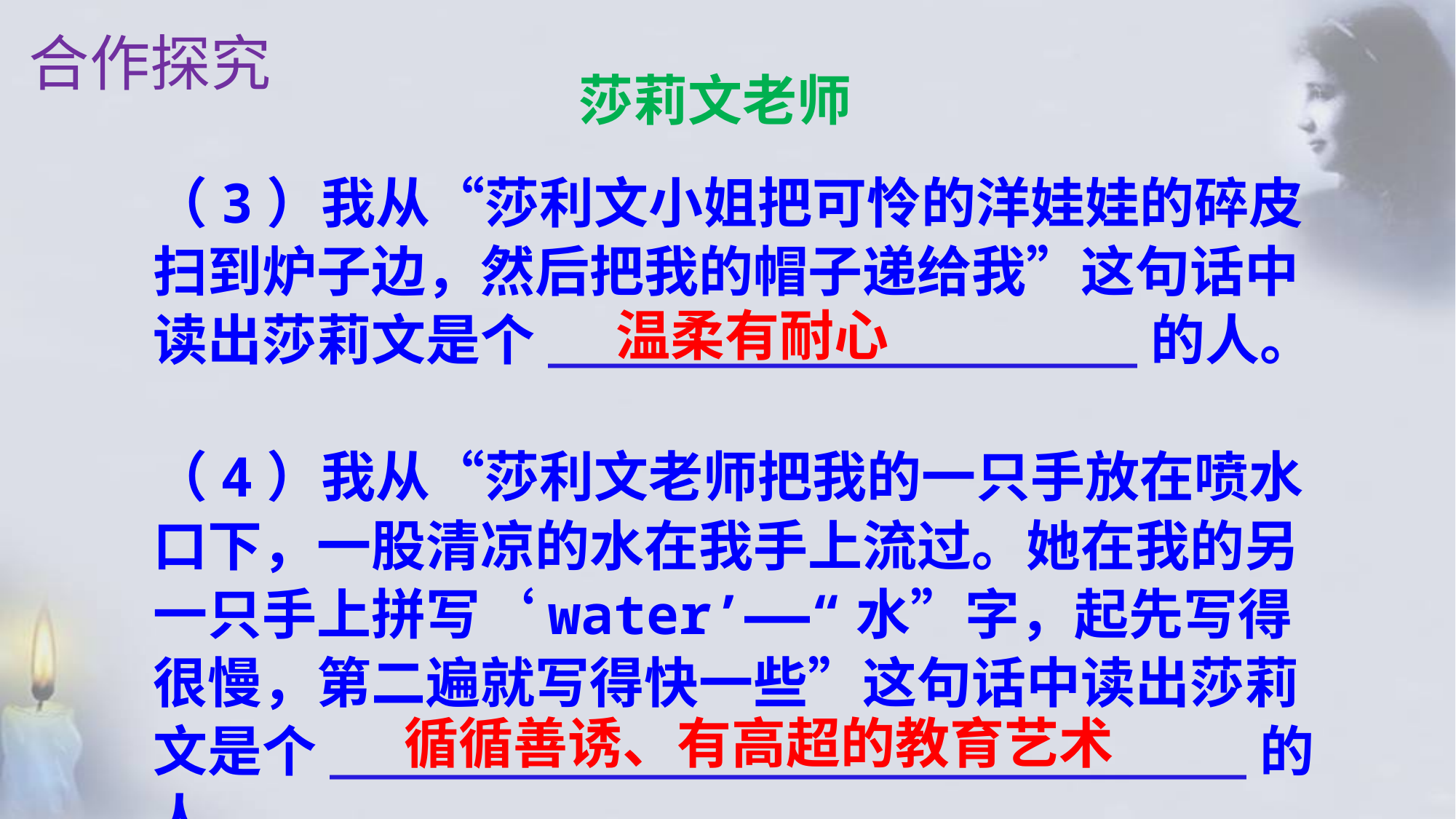

合作探究
莎莉文老师
（3）我从“莎利文小姐把可怜的洋娃娃的碎皮扫到炉子边，然后把我的帽子递给我”这句话中读出莎莉文是个__________________的人。

（4）我从“莎利文老师把我的一只手放在喷水口下，一股清凉的水在我手上流过。她在我的另一只手上拼写‘water’——“水”字，起先写得很慢，第二遍就写得快一些”这句话中读出莎莉文是个____________________________的人。
温柔有耐心
循循善诱、有高超的教育艺术